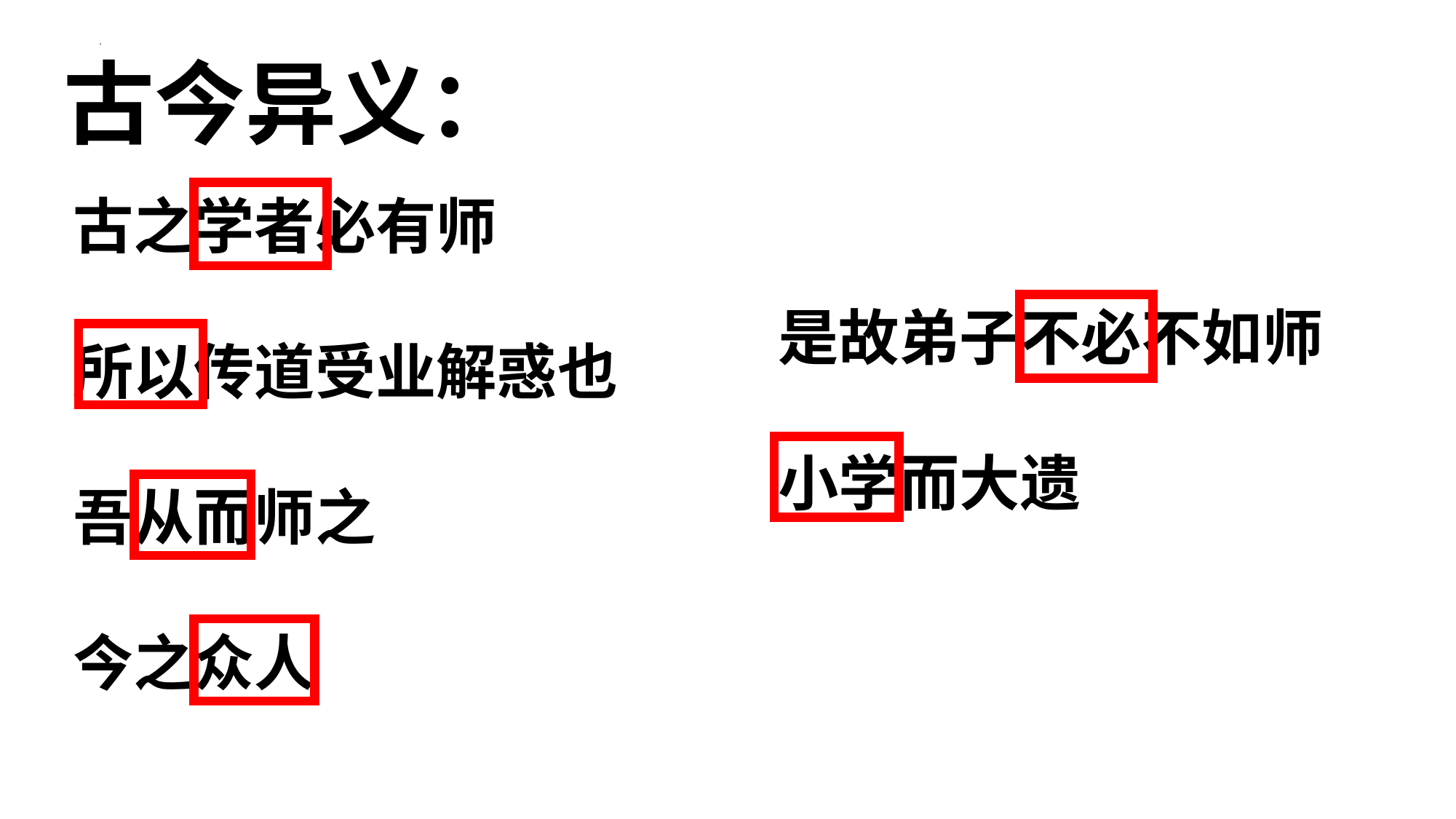

古今异义：
古之学者必有师

所以传道受业解惑也

吾从而师之

今之众人

是故弟子不必不如师

小学而大遗